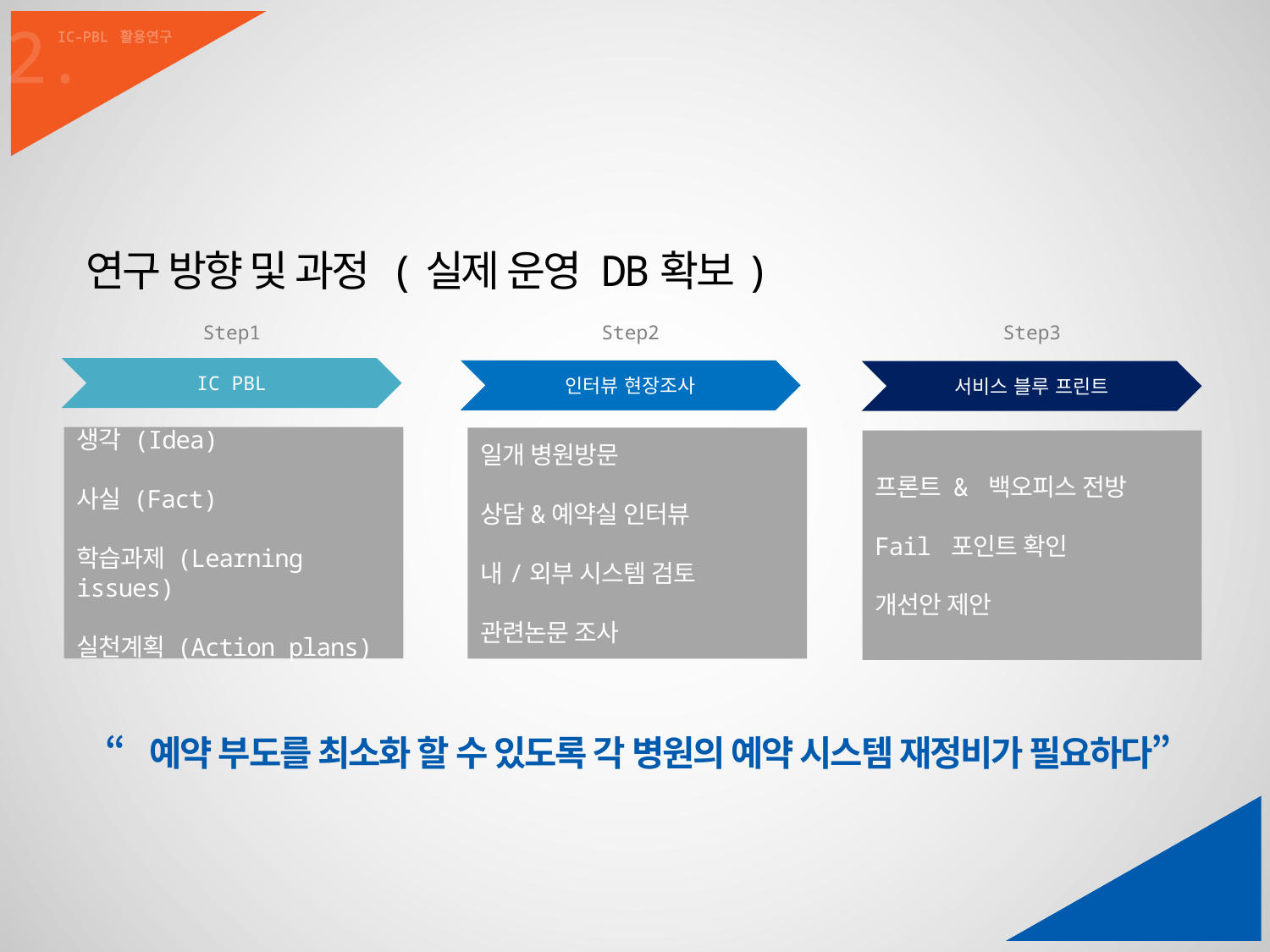

2.

IC-PBL 활용연구
연구 방향 및 과정 (실제 운영 DB확보)
Step1
Step2
Step3
IC PBL
인터뷰 현장조사
서비스 블루 프린트
생각 (Idea)

사실 (Fact)

학습과제 (Learning issues)

실천계획 (Action plans)
일개 병원방문

상담&예약실 인터뷰

내/외부 시스템 검토

관련논문 조사
프론트 & 백오피스 전방

Fail 포인트 확인

개선안 제안
“예약 부도를 최소화 할 수 있도록 각 병원의 예약 시스템 재정비가 필요하다”